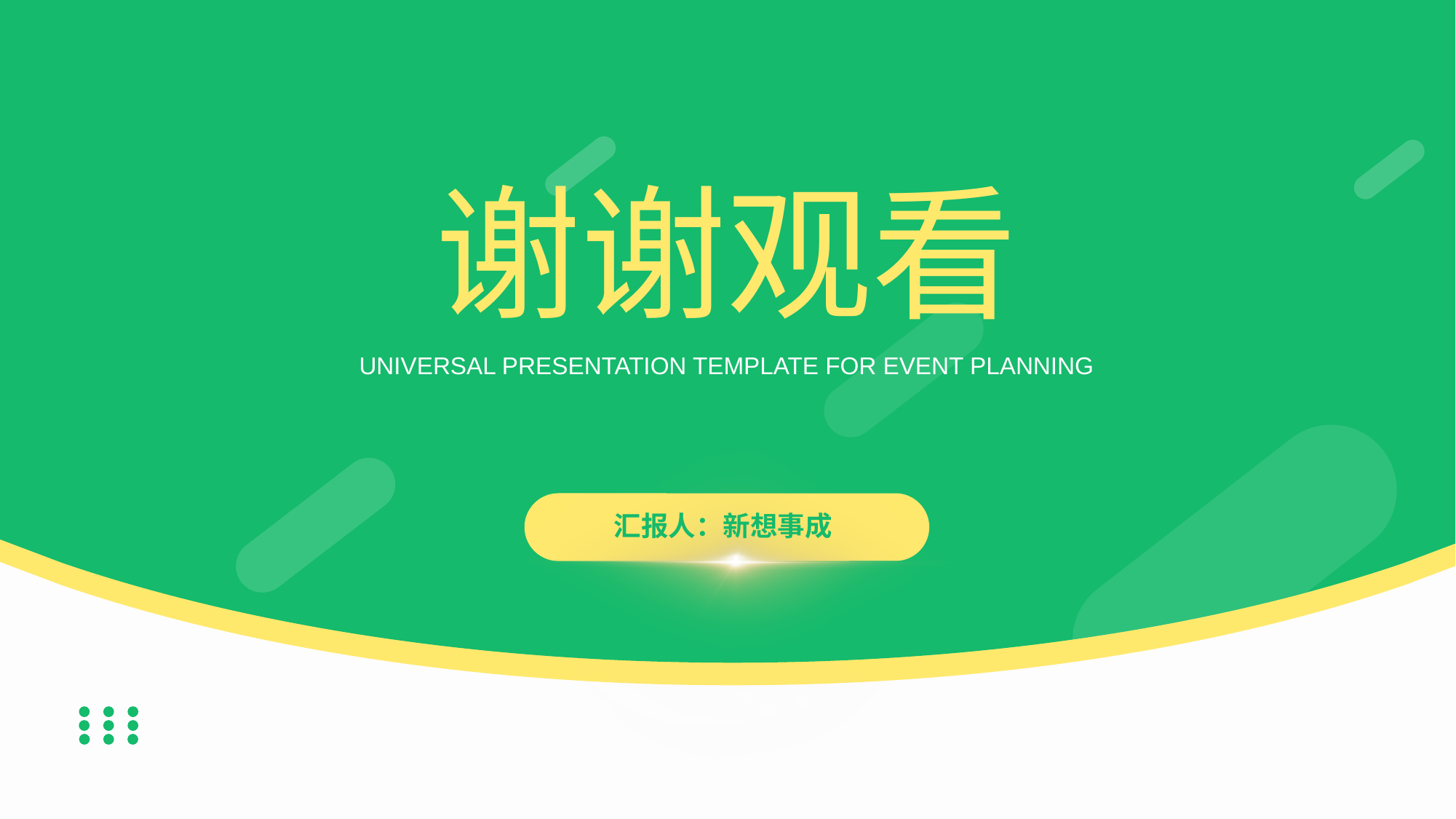

# 谢谢观看
UNIVERSAL PRESENTATION TEMPLATE FOR EVENT PLANNING
汇报人：新想事成